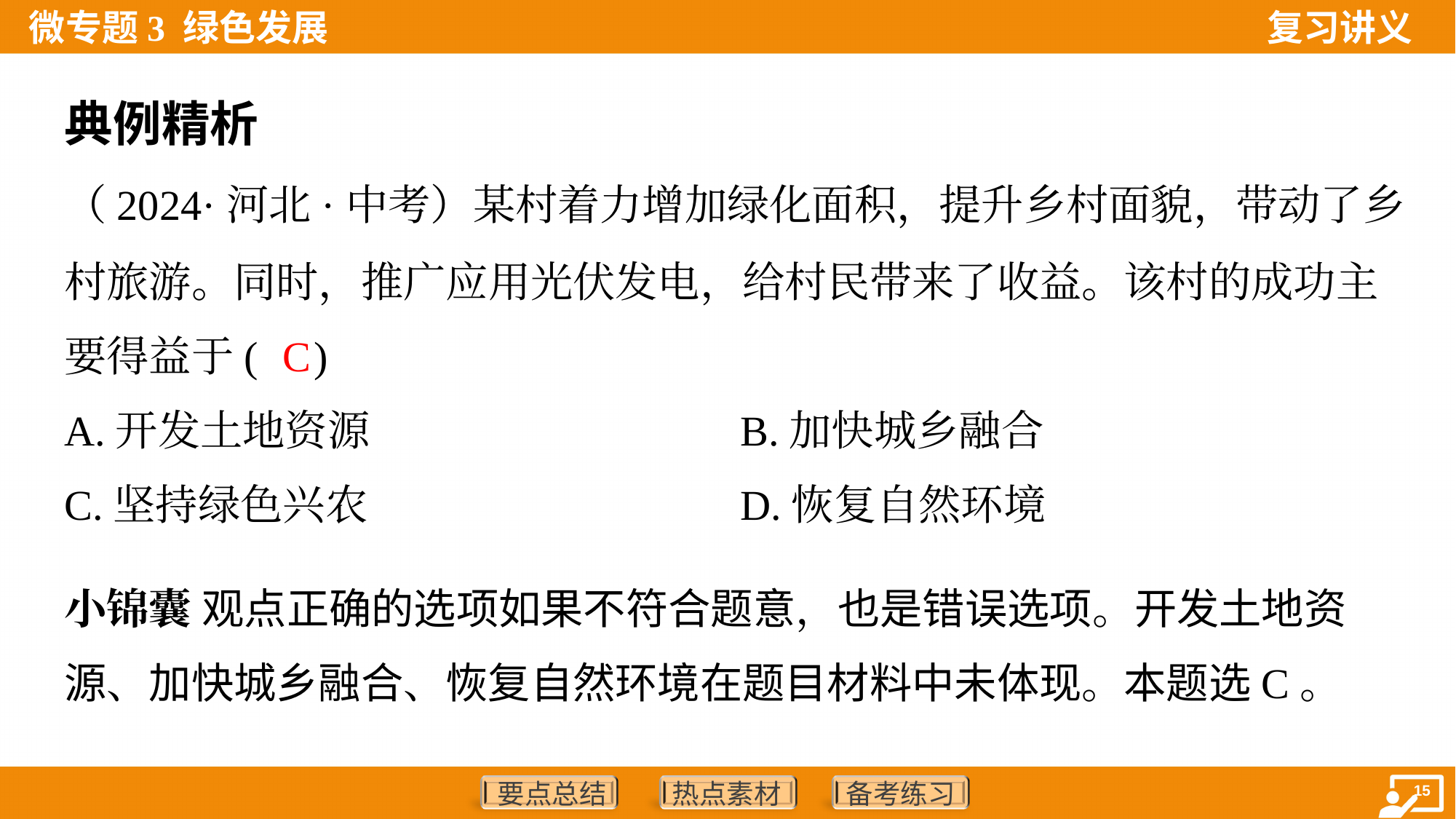

典例精析
（2024·河北·中考）某村着力增加绿化面积，提升乡村面貌，带动了乡
村旅游。同时，推广应用光伏发电，给村民带来了收益。该村的成功主
要得益于(     )
C
A.开发土地资源		B.加快城乡融合
C.坚持绿色兴农		D.恢复自然环境
小锦囊 观点正确的选项如果不符合题意，也是错误选项。开发土地资
源、加快城乡融合、恢复自然环境在题目材料中未体现。本题选C。